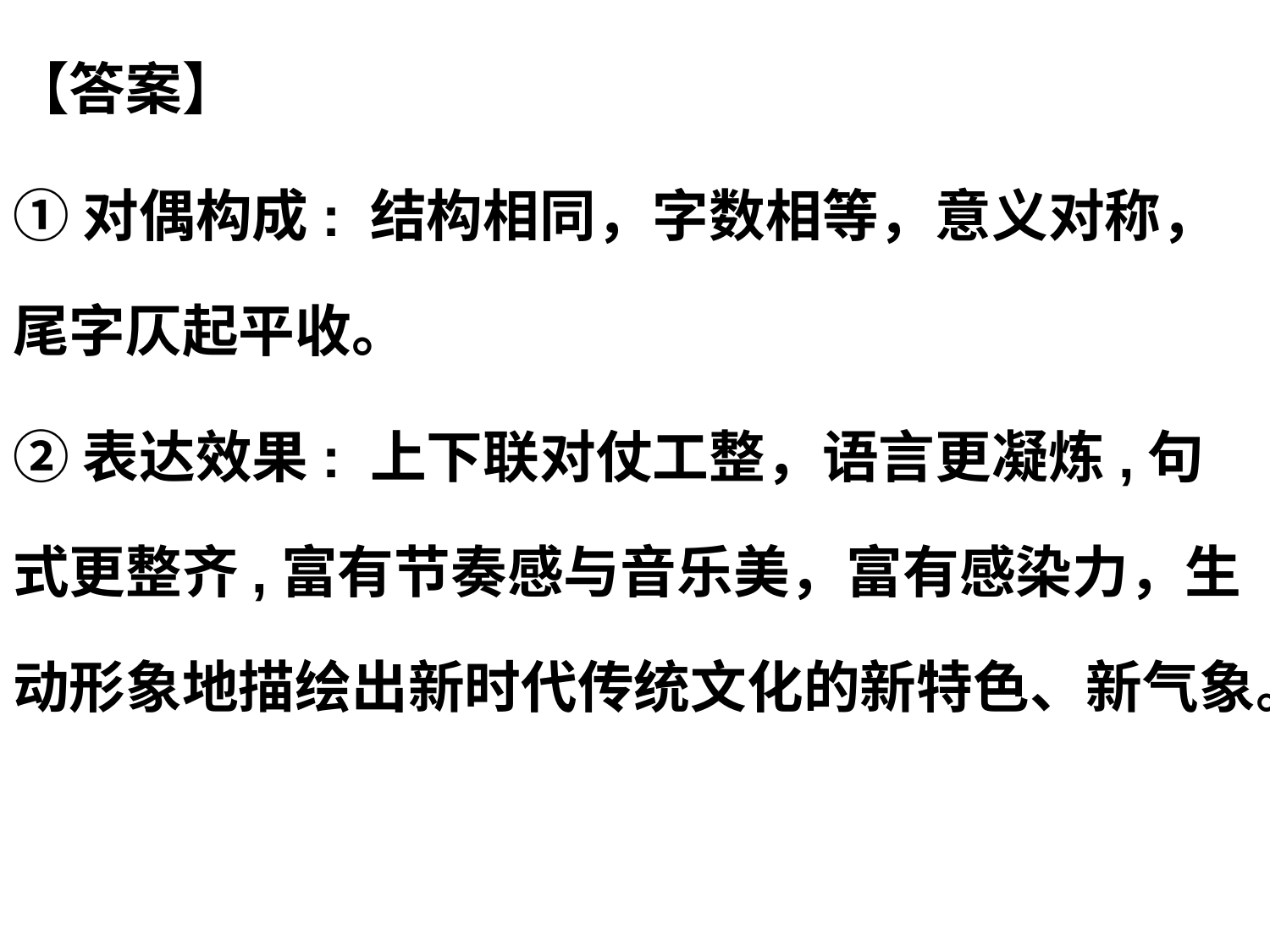

【答案】
①对偶构成: 结构相同，字数相等，意义对称，尾字仄起平收。
②表达效果: 上下联对仗工整，语言更凝炼,句式更整齐,富有节奏感与音乐美，富有感染力，生动形象地描绘出新时代传统文化的新特色、新气象。